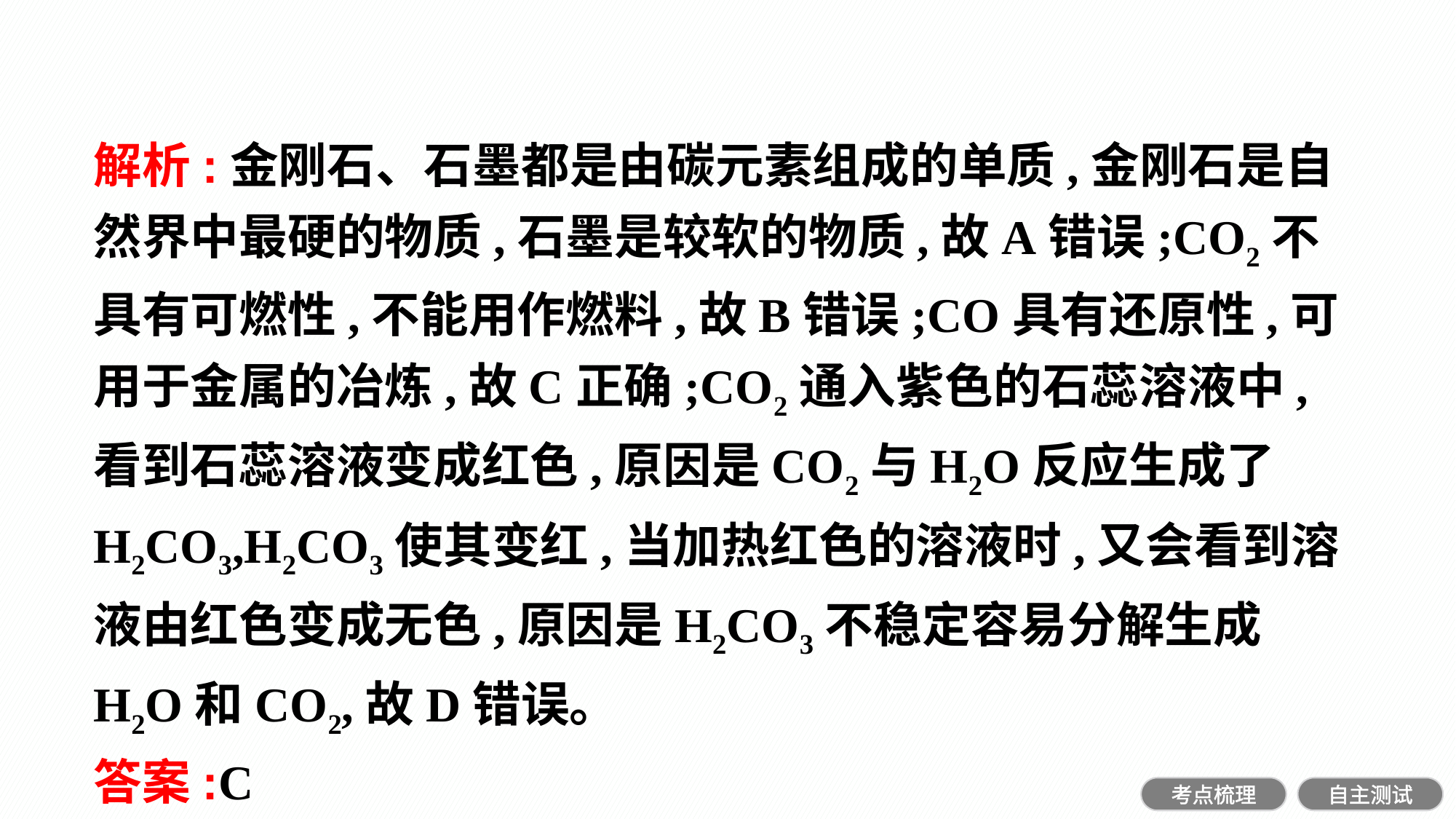

解析:金刚石、石墨都是由碳元素组成的单质,金刚石是自然界中最硬的物质,石墨是较软的物质,故A错误;CO2不具有可燃性,不能用作燃料,故B错误;CO具有还原性,可用于金属的冶炼,故C正确;CO2通入紫色的石蕊溶液中,看到石蕊溶液变成红色,原因是CO2与H2O反应生成了H2CO3,H2CO3使其变红,当加热红色的溶液时,又会看到溶液由红色变成无色,原因是H2CO3不稳定容易分解生成H2O和CO2,故D错误。
答案:C